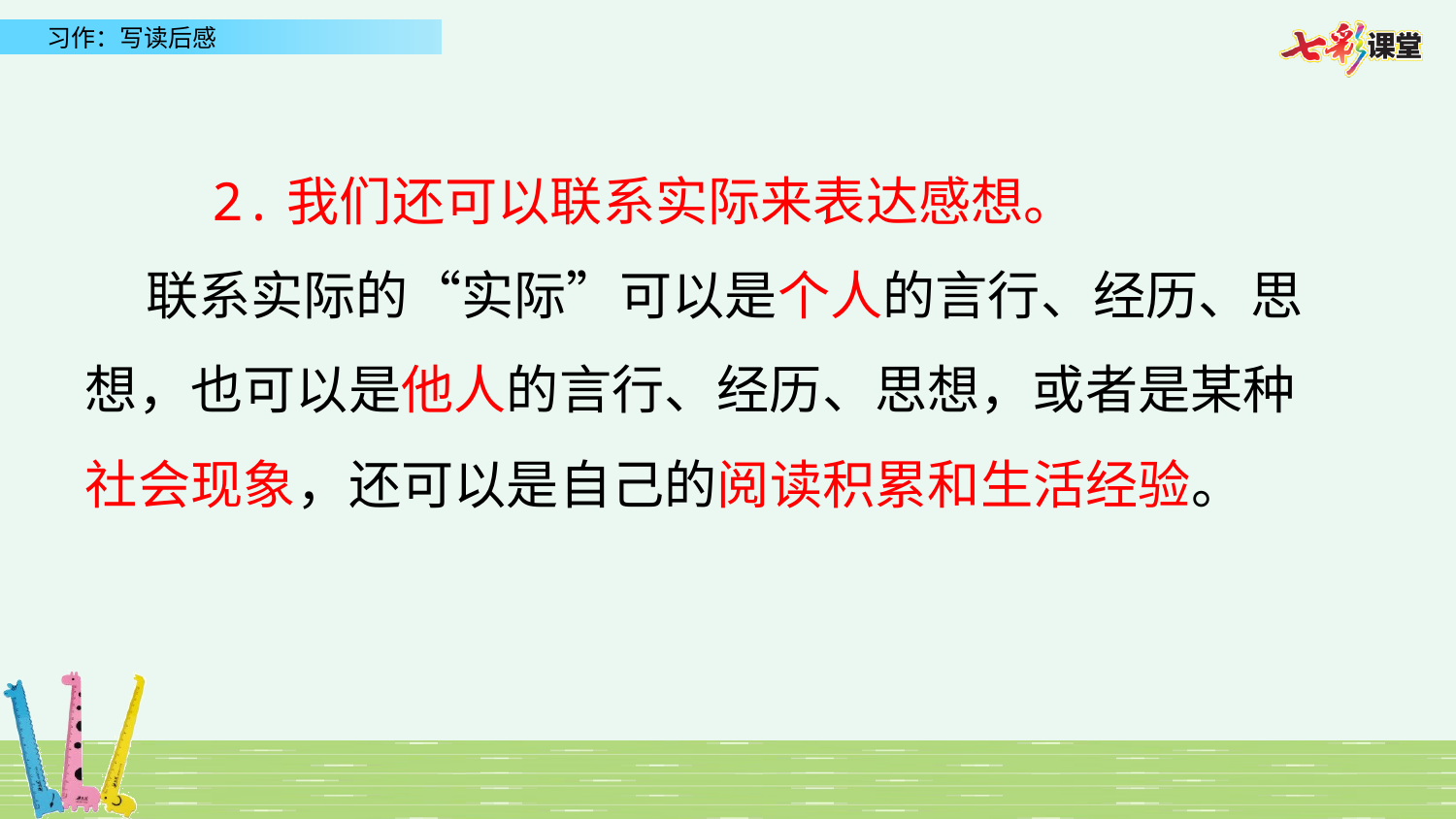

2.我们还可以联系实际来表达感想。
    联系实际的“实际”可以是个人的言行、经历、思想，也可以是他人的言行、经历、思想，或者是某种社会现象，还可以是自己的阅读积累和生活经验。